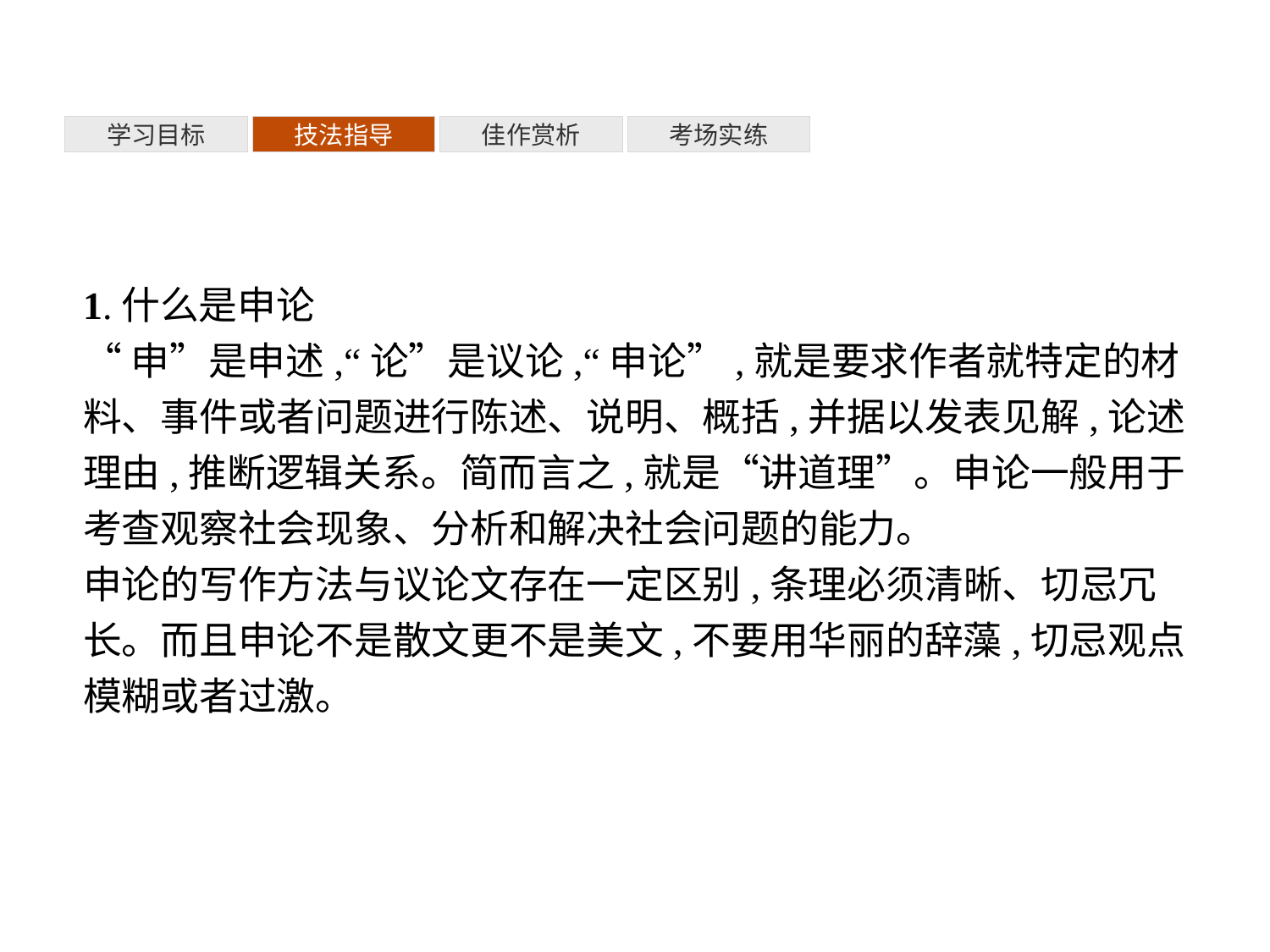

考场实练
学习目标
技法指导
佳作赏析
1.什么是申论
“申”是申述,“论”是议论,“申论”,就是要求作者就特定的材料、事件或者问题进行陈述、说明、概括,并据以发表见解,论述理由,推断逻辑关系。简而言之,就是“讲道理”。申论一般用于考查观察社会现象、分析和解决社会问题的能力。
申论的写作方法与议论文存在一定区别,条理必须清晰、切忌冗长。而且申论不是散文更不是美文,不要用华丽的辞藻,切忌观点模糊或者过激。